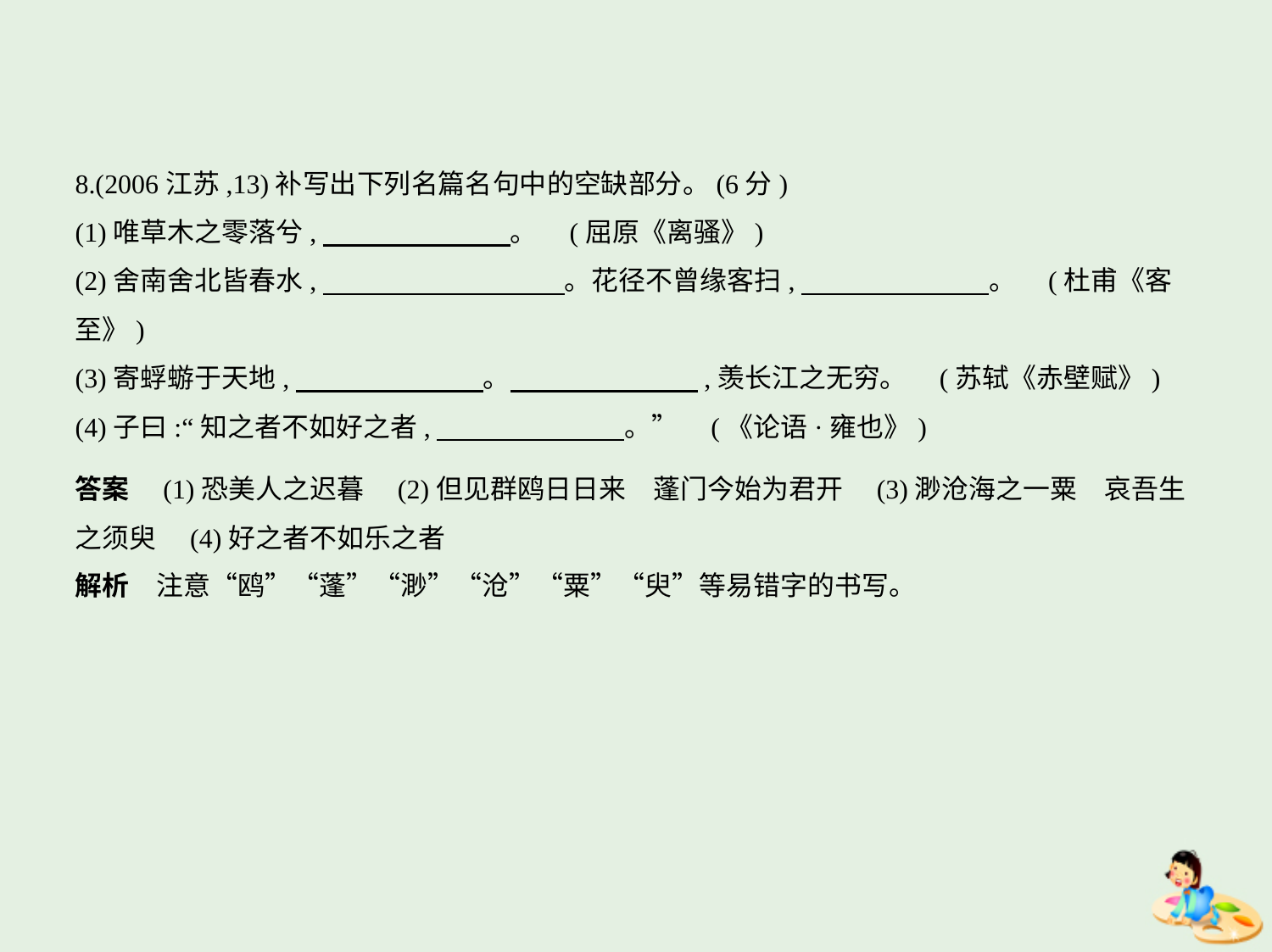

8.(2006江苏,13)补写出下列名篇名句中的空缺部分。(6分)
(1)唯草木之零落兮,　　　　　　    。 (屈原《离骚》)
(2)舍南舍北皆春水,　　　　　　　　    。花径不曾缘客扫,　　　　　　    。 (杜甫《客
至》)
(3)寄蜉蝣于天地,　　　　　　    。　　　　　　    ,羡长江之无穷。 (苏轼《赤壁赋》)
(4)子曰:“知之者不如好之者,　　　　　　    。” (《论语·雍也》)
答案　(1)恐美人之迟暮　(2)但见群鸥日日来　蓬门今始为君开　(3)渺沧海之一粟　哀吾生
之须臾　(4)好之者不如乐之者
解析　注意“鸥”“蓬”“渺”“沧”“粟”“臾”等易错字的书写。